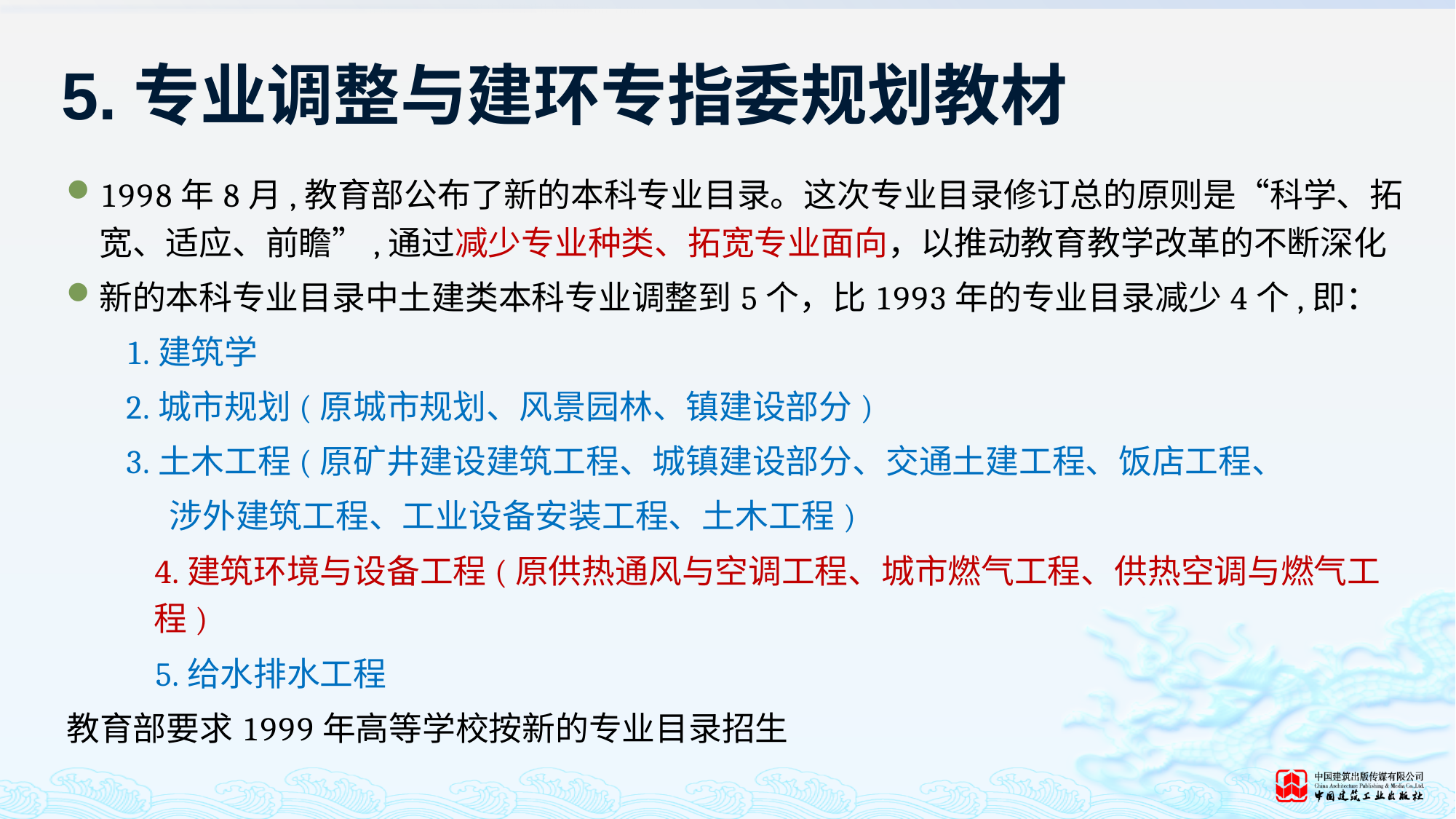

# 5.专业调整与建环专指委规划教材
1998年8月,教育部公布了新的本科专业目录。这次专业目录修订总的原则是“科学、拓宽、适应、前瞻”,通过减少专业种类、拓宽专业面向，以推动教育教学改革的不断深化
新的本科专业目录中土建类本科专业调整到5个，比1993年的专业目录减少4个,即：
        1.建筑学
        2.城市规划(原城市规划、风景园林、镇建设部分)
        3.土木工程(原矿井建设建筑工程、城镇建设部分、交通土建工程、饭店工程、
 涉外建筑工程、工业设备安装工程、土木工程)
4.建筑环境与设备工程(原供热通风与空调工程、城市燃气工程、供热空调与燃气工程)
5.给水排水工程
教育部要求1999年高等学校按新的专业目录招生